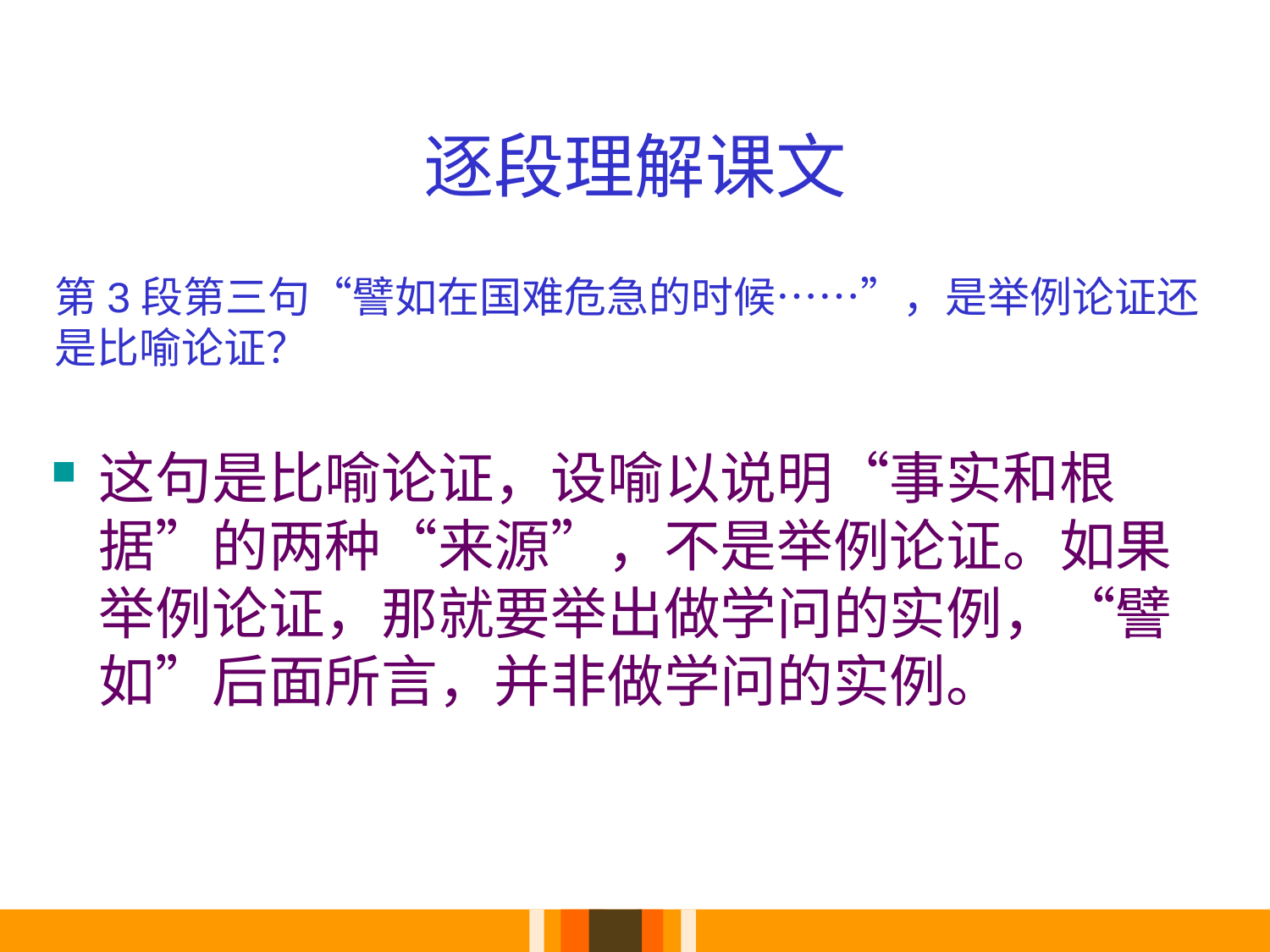

# 逐段理解课文
第3段第三句“譬如在国难危急的时候……”，是举例论证还是比喻论证？
这句是比喻论证，设喻以说明“事实和根据”的两种“来源”，不是举例论证。如果举例论证，那就要举出做学问的实例，“譬如”后面所言，并非做学问的实例。